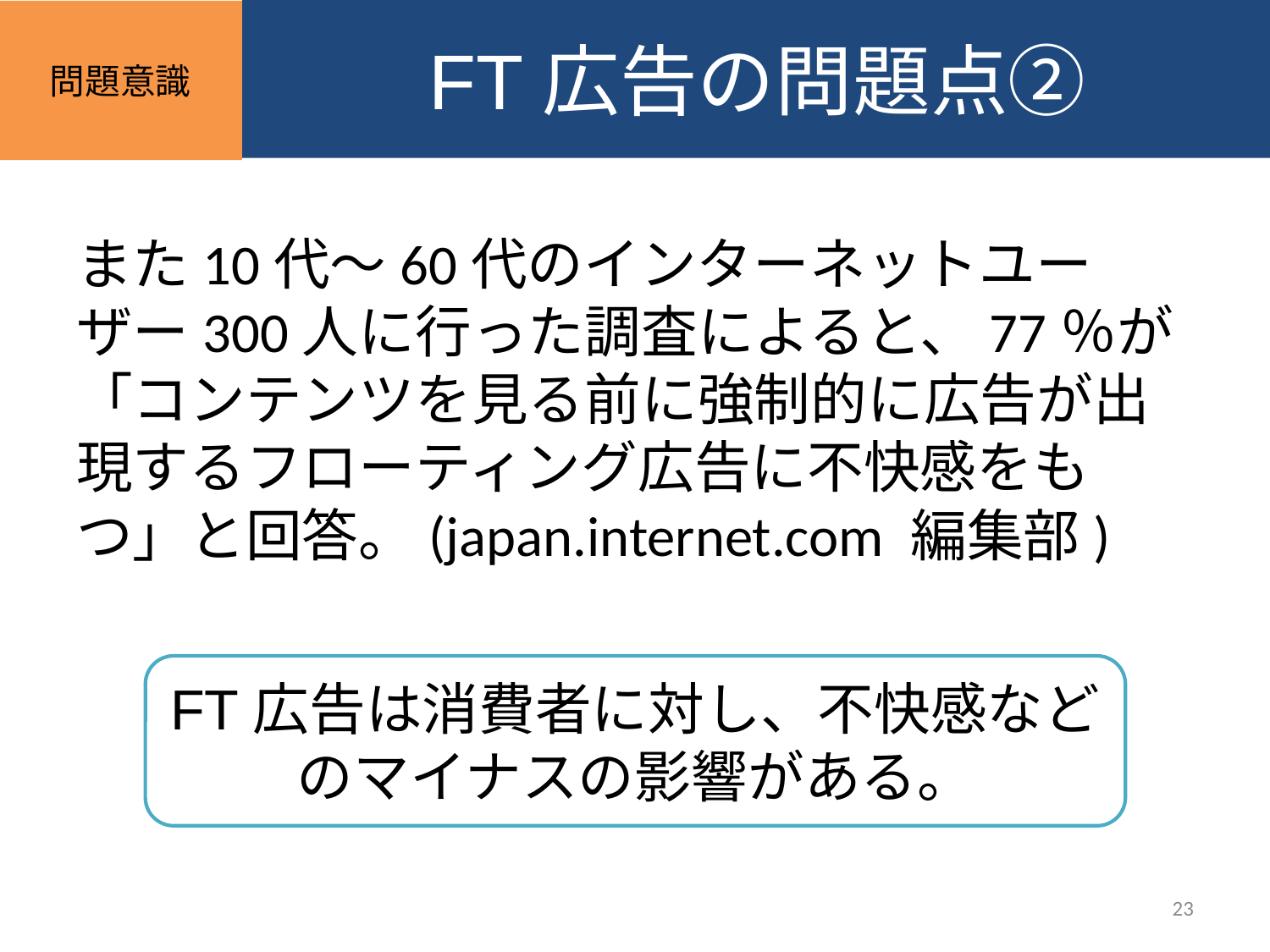

FT広告の問題点②
問題意識
また10代～60代のインターネットユーザー300人に行った調査によると、77％が「コンテンツを見る前に強制的に広告が出現するフローティング広告に不快感をもつ」と回答。(japan.internet.com 編集部)

FT広告は消費者に対し、不快感などのマイナスの影響がある。
23